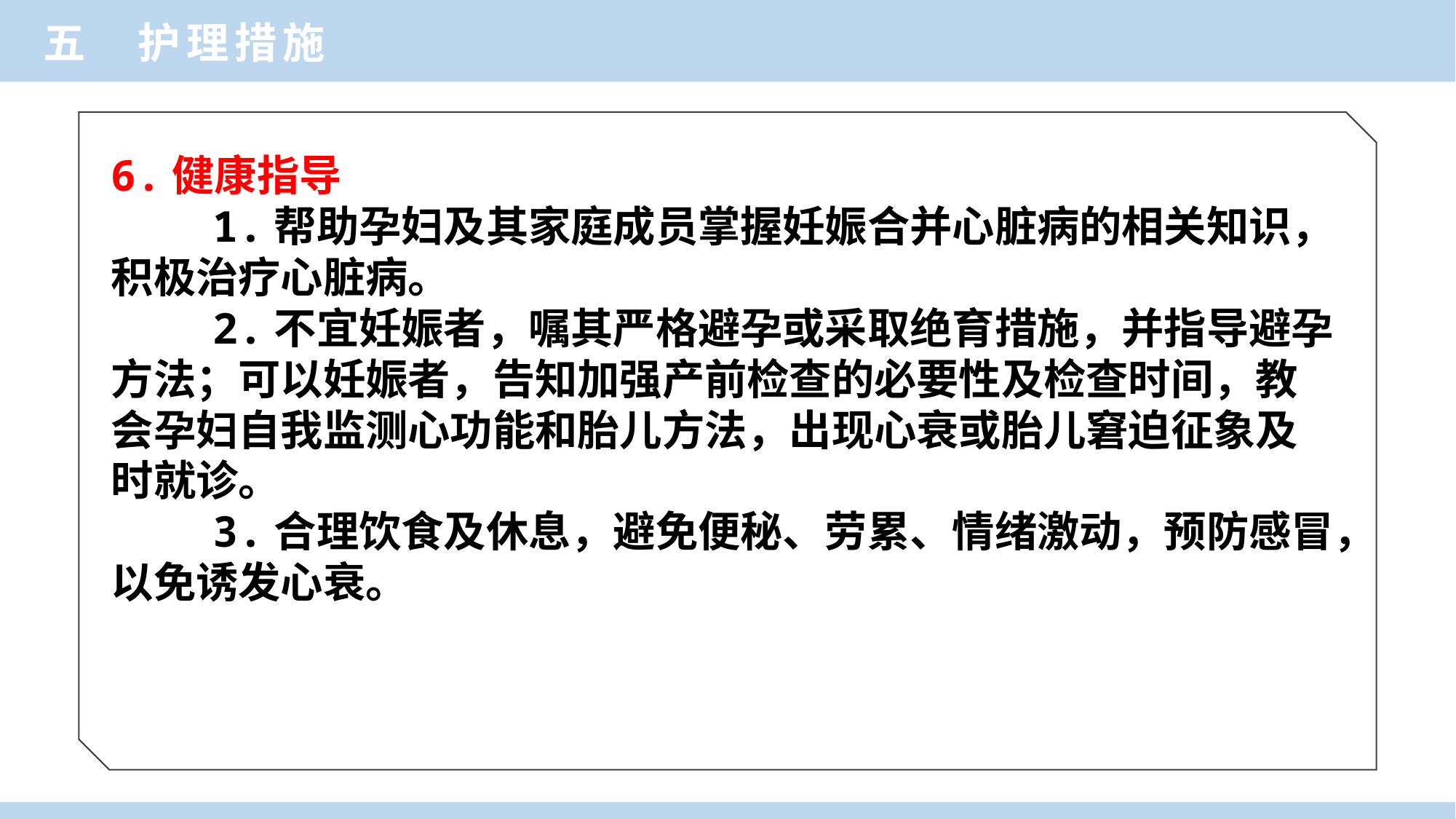

五   护理措施

6.健康指导
    1.帮助孕妇及其家庭成员掌握妊娠合并心脏病的相关知识，积极治疗心脏病。
    2.不宜妊娠者，嘱其严格避孕或采取绝育措施，并指导避孕方法；可以妊娠者，告知加强产前检查的必要性及检查时间，教会孕妇自我监测心功能和胎儿方法，出现心衰或胎儿窘迫征象及时就诊。
    3.合理饮食及休息，避免便秘、劳累、情绪激动，预防感冒，以免诱发心衰。